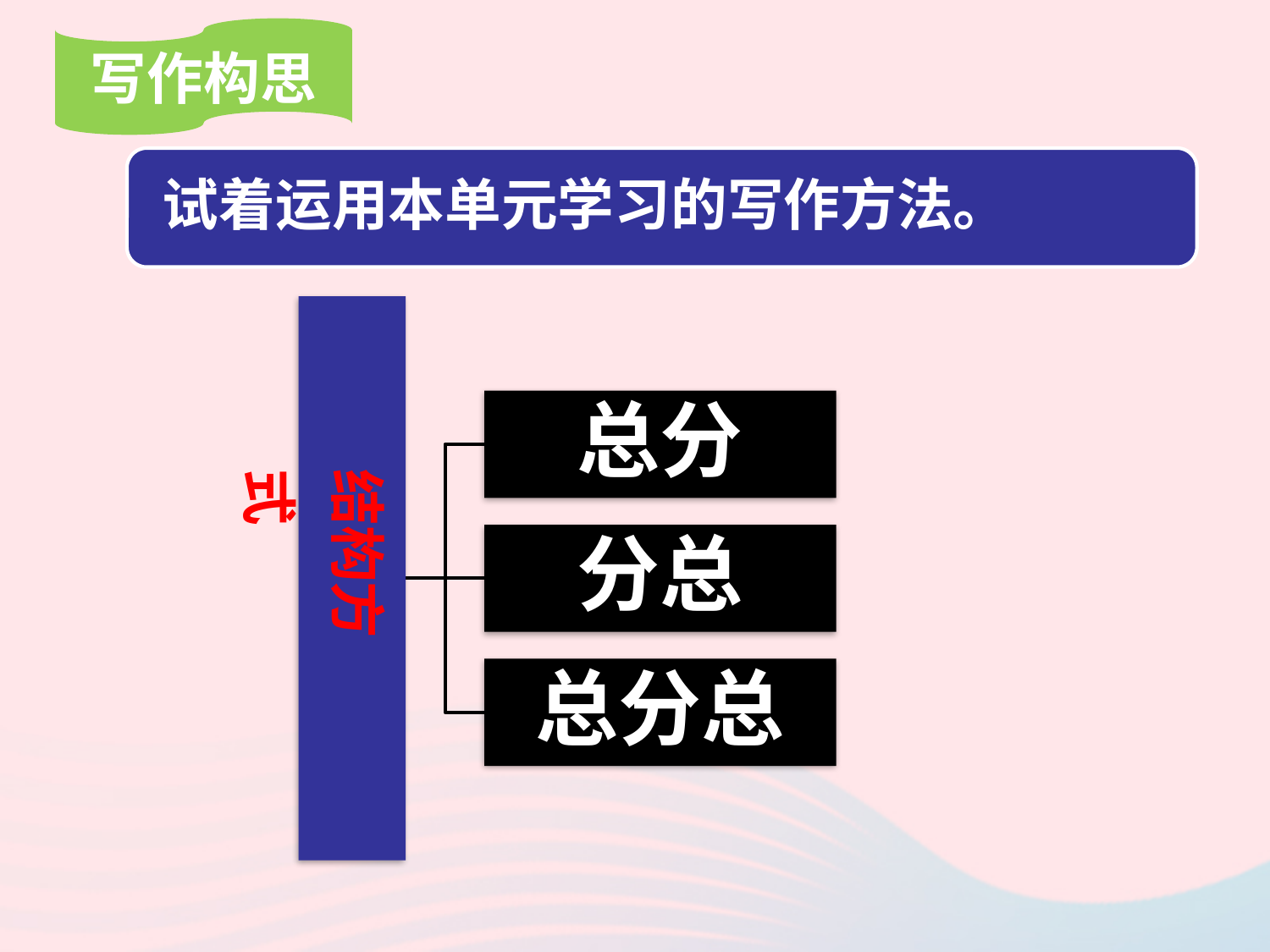

写作构思

试着运用本单元学习的写作方法。
总分

结构方式
分总

总分总
0